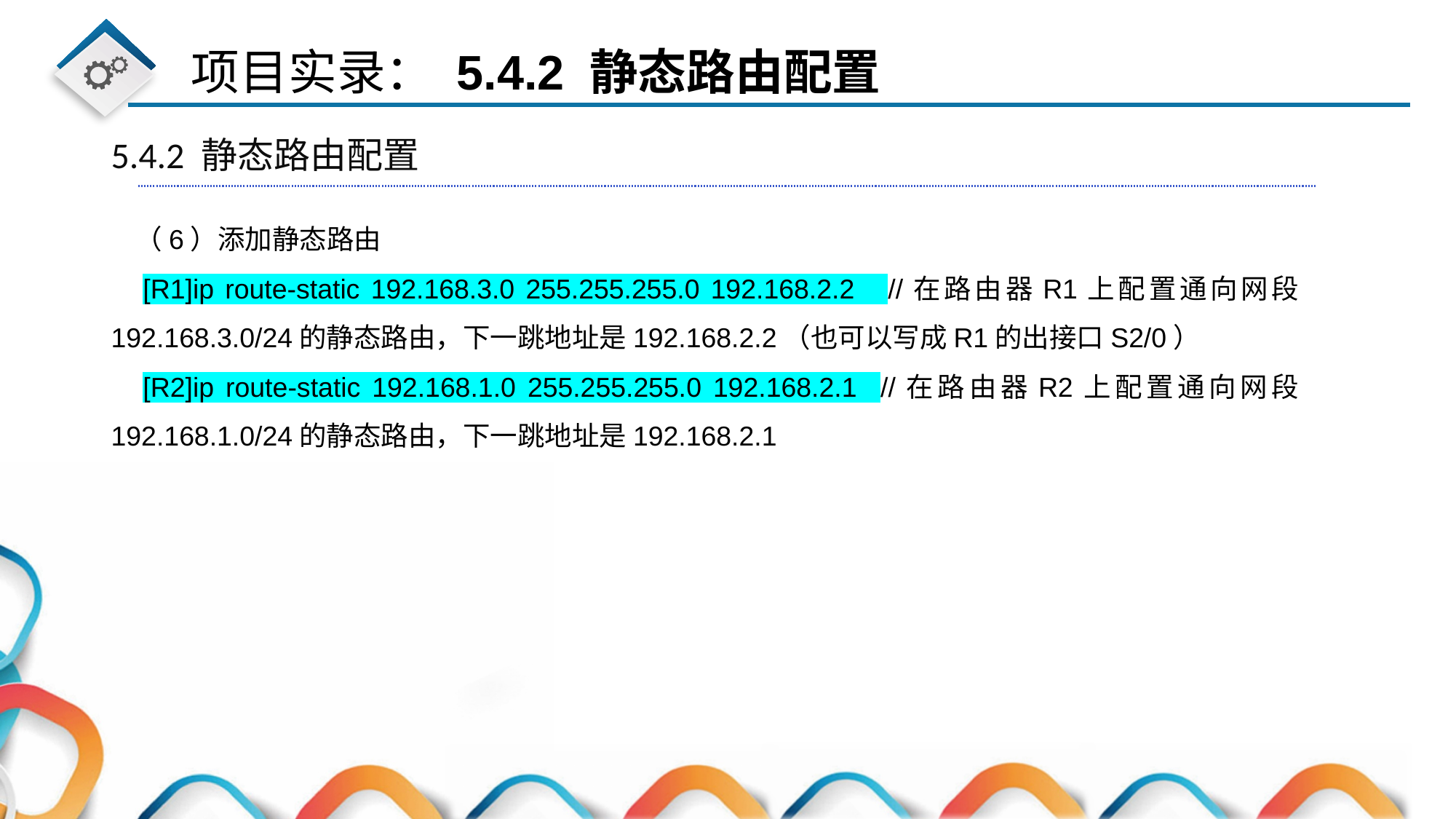

5.4.2 静态路由配置

（6）添加静态路由
[R1]ip route-static 192.168.3.0 255.255.255.0 192.168.2.2   //在路由器R1上配置通向网段192.168.3.0/24的静态路由，下一跳地址是192.168.2.2（也可以写成R1的出接口S2/0）
[R2]ip route-static 192.168.1.0 255.255.255.0 192.168.2.1  //在路由器R2上配置通向网段192.168.1.0/24的静态路由，下一跳地址是192.168.2.1